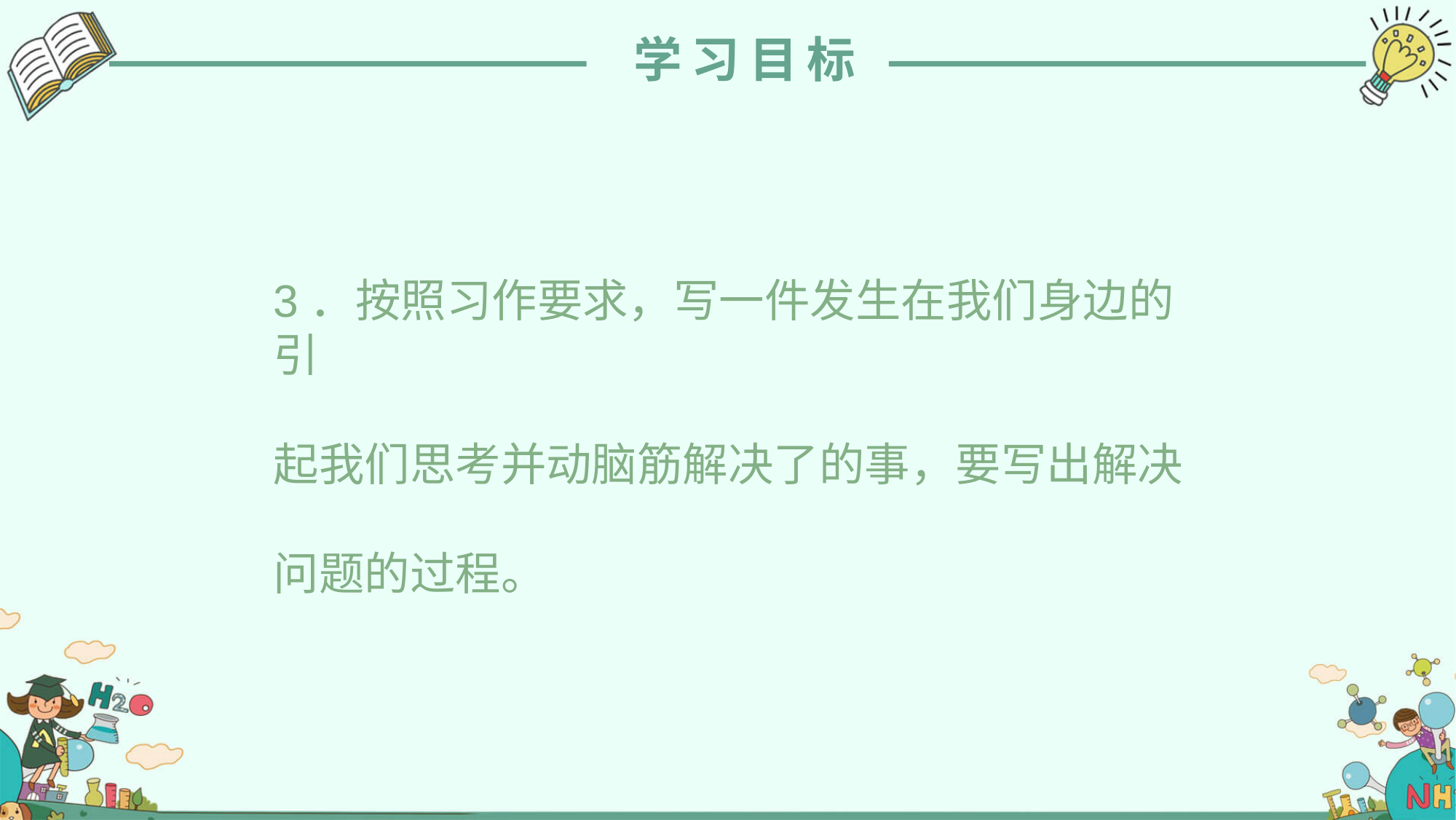

学习目标

3．按照习作要求，写一件发生在我们身边的引

起我们思考并动脑筋解决了的事，要写出解决

问题的过程。